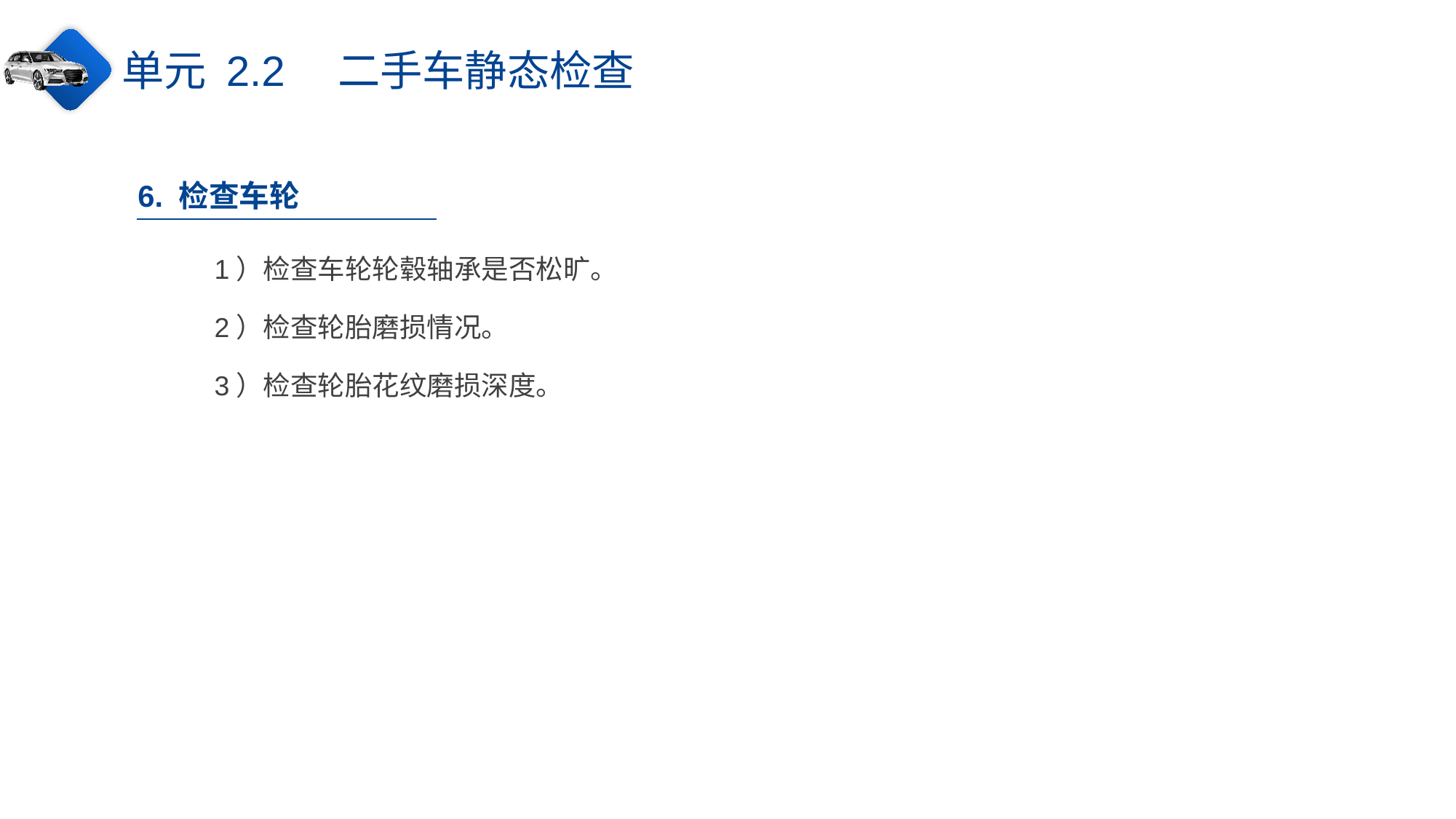

单元 2.2　二手车静态检查
6. 检查车轮
1）检查车轮轮毂轴承是否松旷。
2）检查轮胎磨损情况。
3）检查轮胎花纹磨损深度。